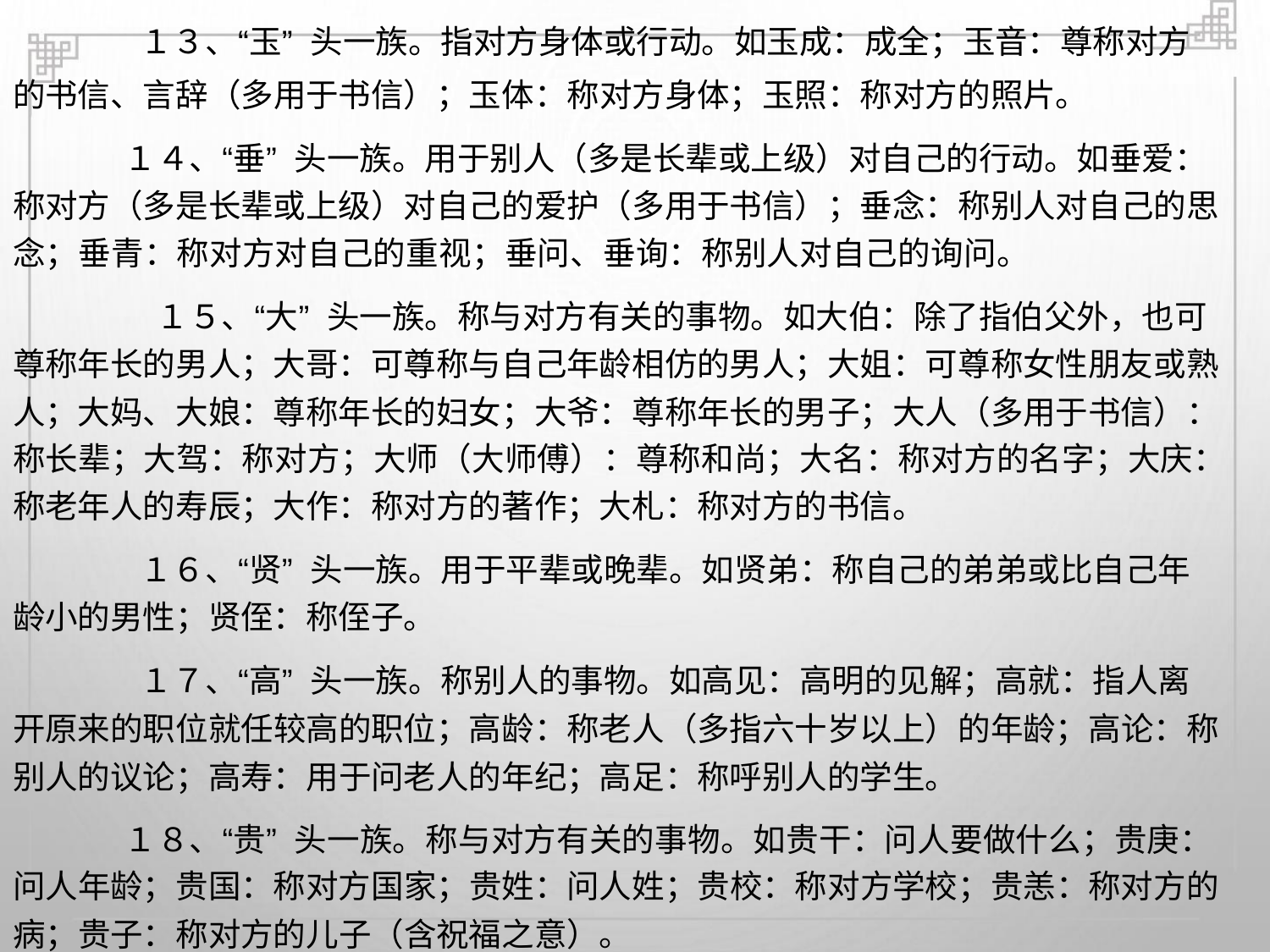

１３、“玉” 头一族。指对方身体或行动。如玉成：成全；玉音：尊称对方
的书信、言辞（多用于书信）；玉体：称对方身体；玉照：称对方的照片。
１４、“垂” 头一族。用于别人（多是长辈或上级）对自己的行动。如垂爱：
称对方（多是长辈或上级）对自己的爱护（多用于书信）；垂念：称别人对自己的思
念；垂青：称对方对自己的重视；垂问、垂询：称别人对自己的询问。
１５、“大” 头一族。称与对方有关的事物。如大伯：除了指伯父外，也可
尊称年长的男人；大哥：可尊称与自己年龄相仿的男人；大姐：可尊称女性朋友或熟
人；大妈、大娘：尊称年长的妇女；大爷：尊称年长的男子；大人（多用于书信）：
称长辈；大驾：称对方；大师（大师傅）：尊称和尚；大名：称对方的名字；大庆：
称老年人的寿辰；大作：称对方的著作；大札：称对方的书信。
１６、“贤” 头一族。用于平辈或晚辈。如贤弟：称自己的弟弟或比自己年
龄小的男性；贤侄：称侄子。
１７、“高” 头一族。称别人的事物。如高见：高明的见解；高就：指人离
开原来的职位就任较高的职位；高龄：称老人（多指六十岁以上）的年龄；高论：称
别人的议论；高寿：用于问老人的年纪；高足：称呼别人的学生。
１８、“贵” 头一族。称与对方有关的事物。如贵干：问人要做什么；贵庚：
问人年龄；贵国：称对方国家；贵姓：问人姓；贵校：称对方学校；贵恙：称对方的
病；贵子：称对方的儿子（含祝福之意）。